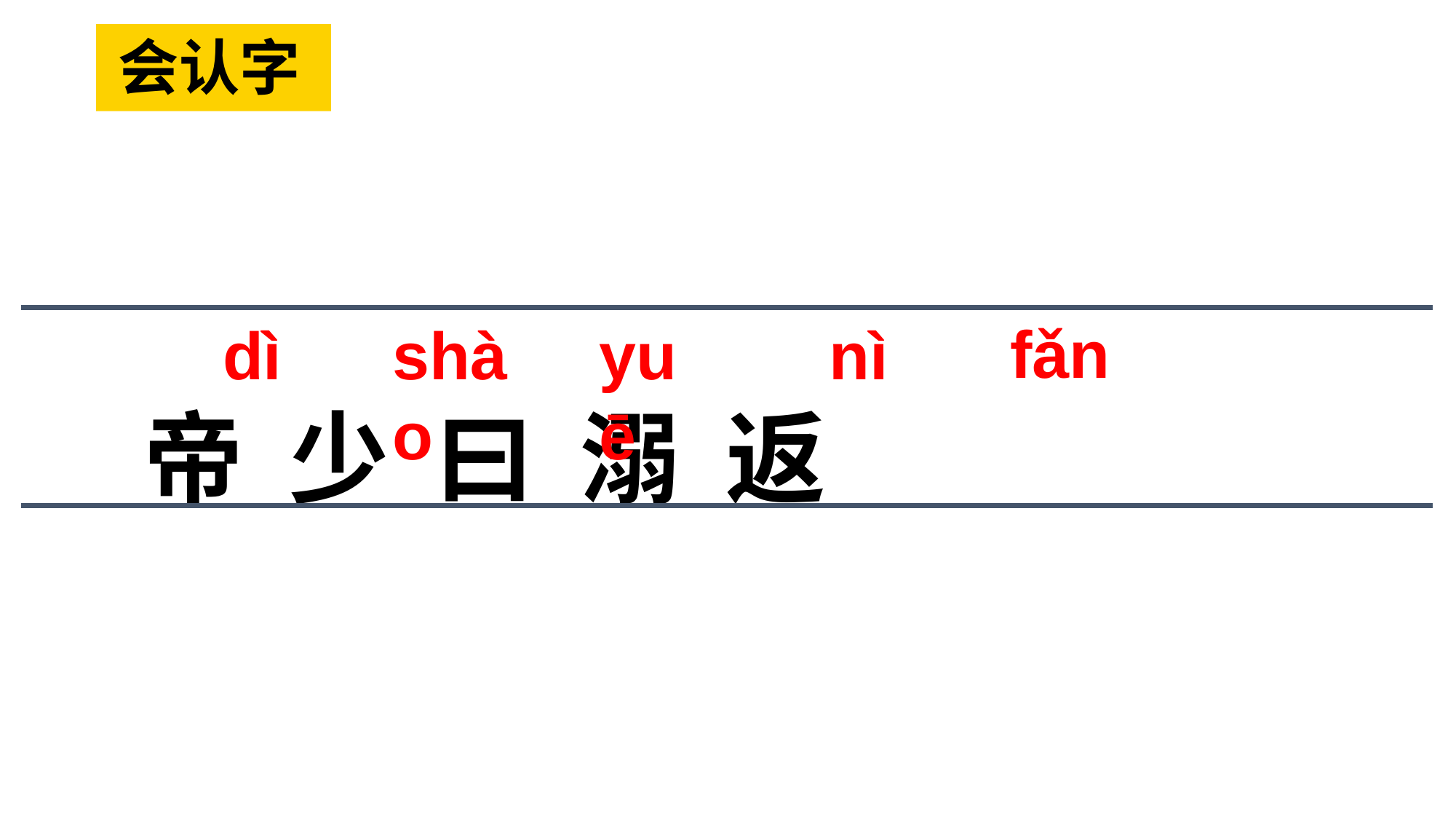

会认字
   帝  少  曰  溺  返
fǎn
dì
shào
yuē
nì